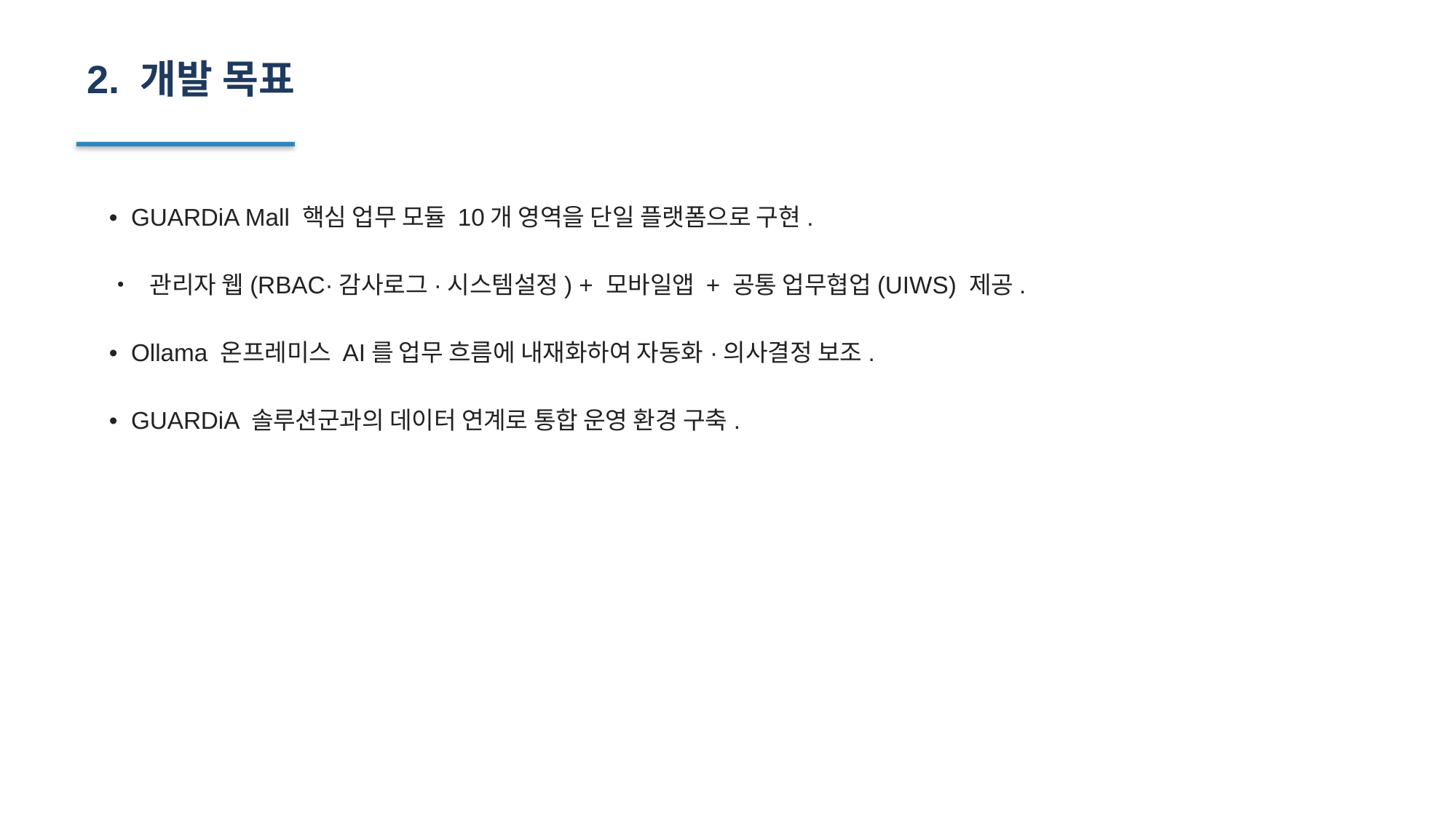

2. 개발 목표

•  GUARDiA Mall 핵심 업무 모듈 10개 영역을 단일 플랫폼으로 구현.
•  관리자 웹(RBAC·감사로그·시스템설정) + 모바일앱 + 공통 업무협업(UIWS) 제공.
•  Ollama 온프레미스 AI를 업무 흐름에 내재화하여 자동화·의사결정 보조.
•  GUARDiA 솔루션군과의 데이터 연계로 통합 운영 환경 구축.